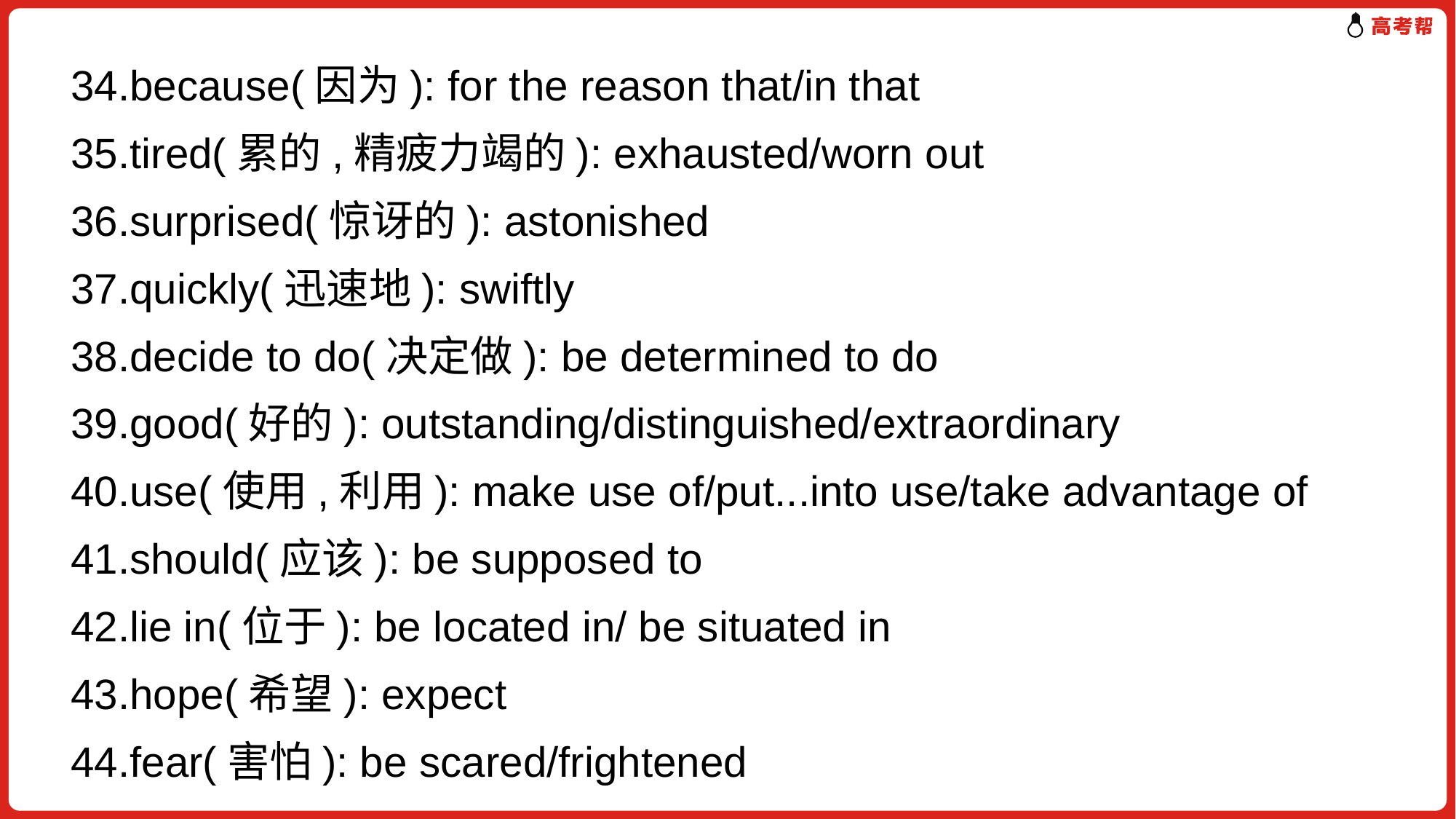

34.because(因为): for the reason that/in that
35.tired(累的,精疲力竭的): exhausted/worn out
36.surprised(惊讶的): astonished
37.quickly(迅速地): swiftly
38.decide to do(决定做): be determined to do
39.good(好的): outstanding/distinguished/extraordinary
40.use(使用,利用): make use of/put...into use/take advantage of
41.should(应该): be supposed to
42.lie in(位于): be located in/ be situated in
43.hope(希望): expect
44.fear(害怕): be scared/frightened